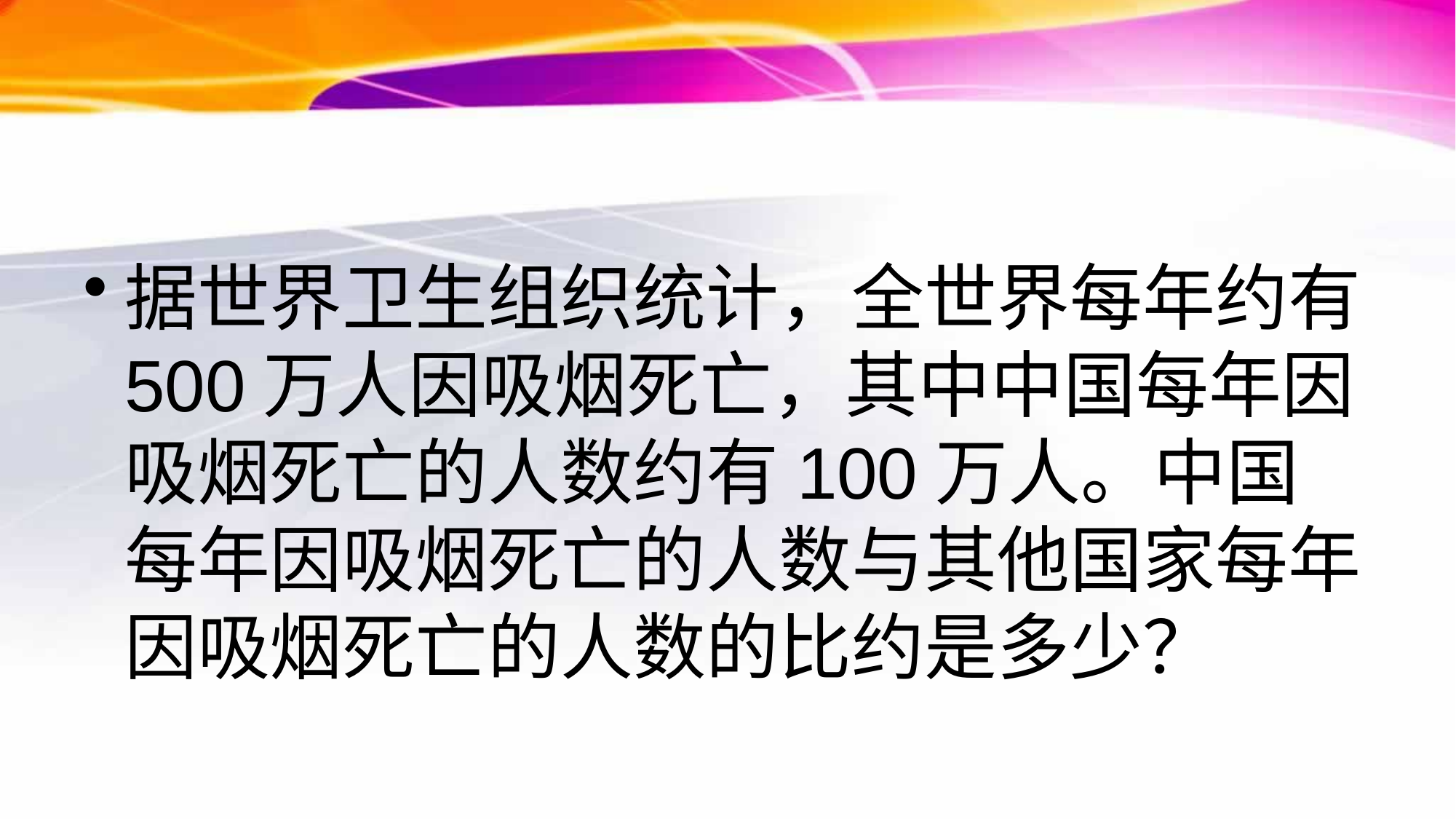

据世界卫生组织统计，全世界每年约有500万人因吸烟死亡，其中中国每年因吸烟死亡的人数约有100万人。中国每年因吸烟死亡的人数与其他国家每年因吸烟死亡的人数的比约是多少？